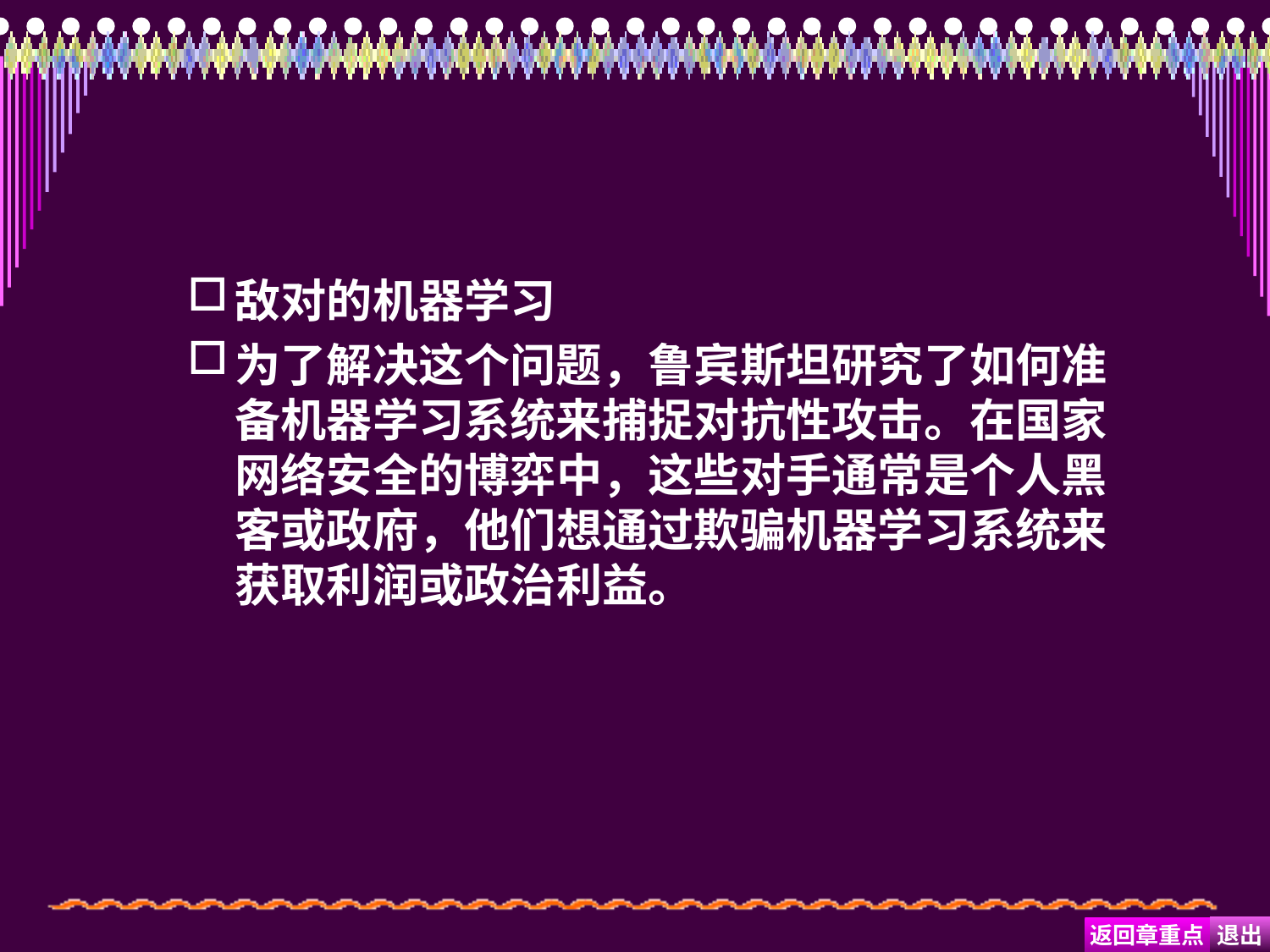

#
敌对的机器学习
为了解决这个问题，鲁宾斯坦研究了如何准备机器学习系统来捕捉对抗性攻击。在国家网络安全的博弈中，这些对手通常是个人黑客或政府，他们想通过欺骗机器学习系统来获取利润或政治利益。